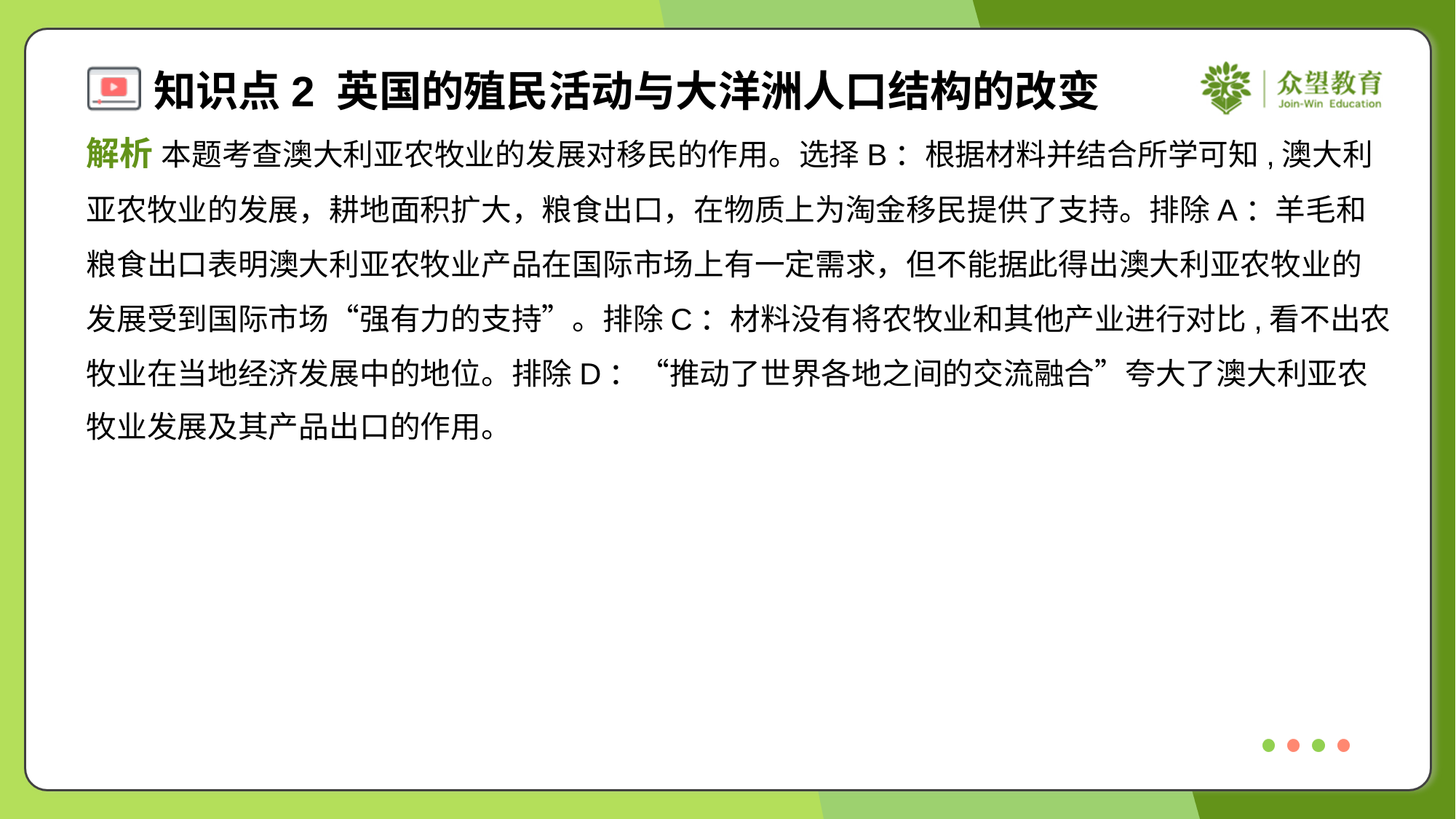

解析 本题考查澳大利亚农牧业的发展对移民的作用。选择B：根据材料并结合所学可知,澳大利
亚农牧业的发展，耕地面积扩大，粮食出口，在物质上为淘金移民提供了支持。排除A：羊毛和
粮食出口表明澳大利亚农牧业产品在国际市场上有一定需求，但不能据此得出澳大利亚农牧业的
发展受到国际市场“强有力的支持”。排除C：材料没有将农牧业和其他产业进行对比,看不出农
牧业在当地经济发展中的地位。排除D：“推动了世界各地之间的交流融合”夸大了澳大利亚农
牧业发展及其产品出口的作用。